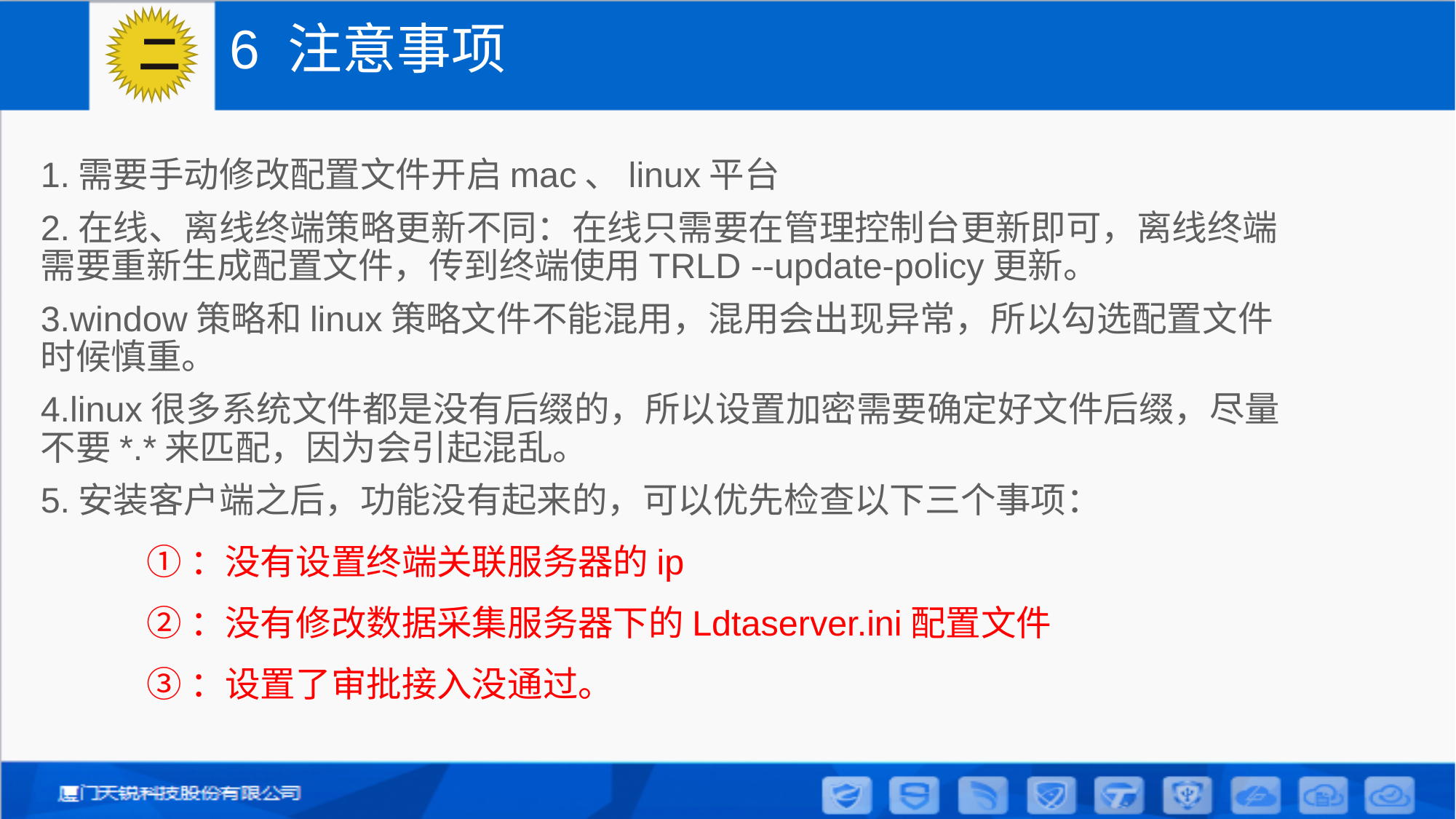

# 6 注意事项

二
1.需要手动修改配置文件开启mac、linux平台
2.在线、离线终端策略更新不同：在线只需要在管理控制台更新即可，离线终端需要重新生成配置文件，传到终端使用TRLD --update-policy更新。
3.window策略和linux策略文件不能混用，混用会出现异常，所以勾选配置文件时候慎重。
4.linux很多系统文件都是没有后缀的，所以设置加密需要确定好文件后缀，尽量不要*.*来匹配，因为会引起混乱。
5.安装客户端之后，功能没有起来的，可以优先检查以下三个事项：
	①：没有设置终端关联服务器的ip
	②：没有修改数据采集服务器下的Ldtaserver.ini配置文件
	③：设置了审批接入没通过。